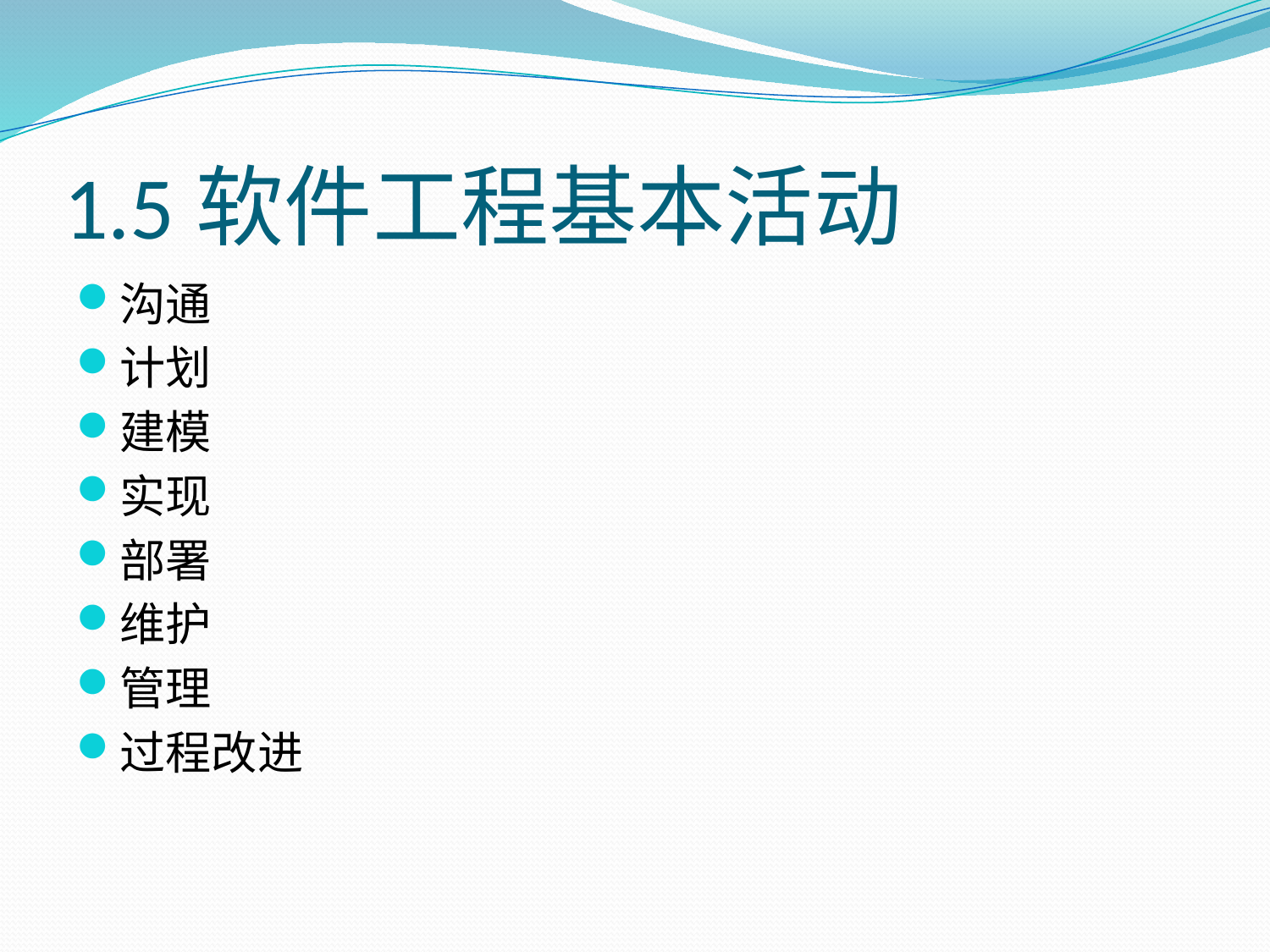

# 1.5软件工程基本活动
沟通
计划
建模
实现
部署
维护
管理
过程改进